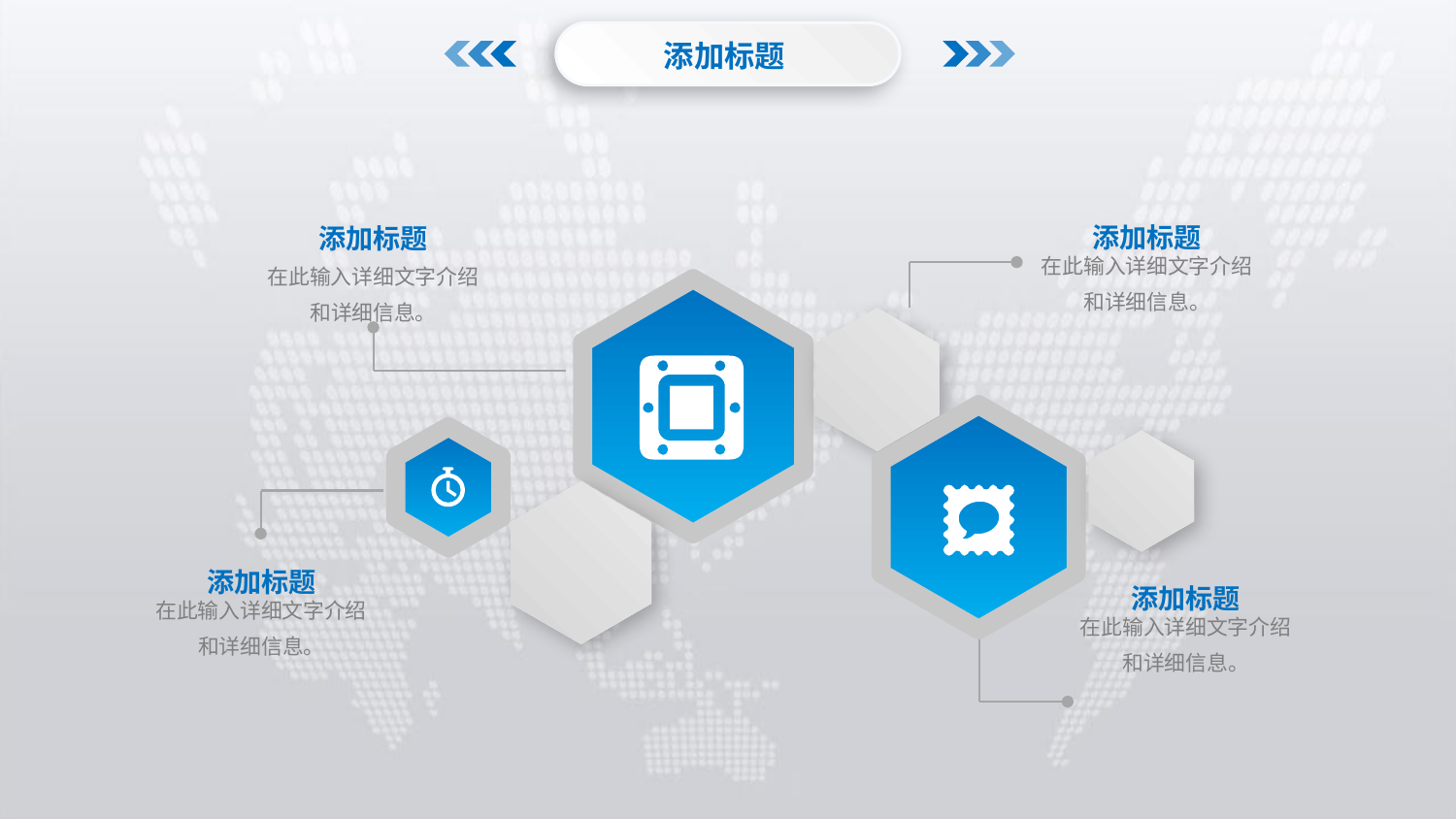

添加标题

添加标题
在此输入详细文字介绍
和详细信息。
添加标题
在此输入详细文字介绍
和详细信息。

添加标题
在此输入详细文字介绍
和详细信息。
添加标题
在此输入详细文字介绍
和详细信息。